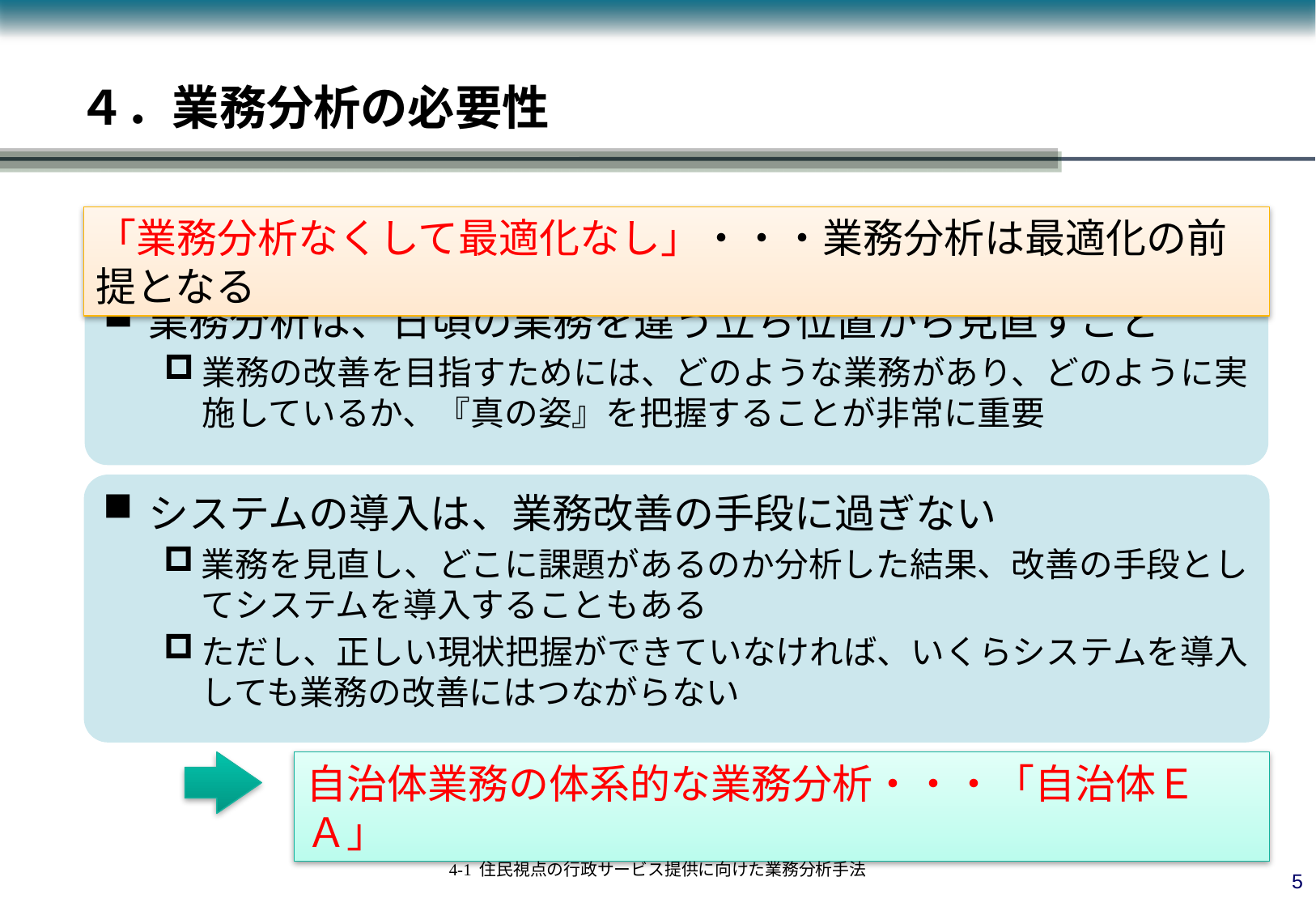

４．業務分析の必要性
「業務分析なくして最適化なし」・・・業務分析は最適化の前提となる
業務分析は、日頃の業務を違う立ち位置から見直すこと
業務の改善を目指すためには、どのような業務があり、どのように実施しているか、『真の姿』を把握することが非常に重要
システムの導入は、業務改善の手段に過ぎない
業務を見直し、どこに課題があるのか分析した結果、改善の手段としてシステムを導入することもある
ただし、正しい現状把握ができていなければ、いくらシステムを導入しても業務の改善にはつながらない

自治体業務の体系的な業務分析・・・「自治体ＥＡ」
5
4-1 住民視点の行政サービス提供に向けた業務分析手法